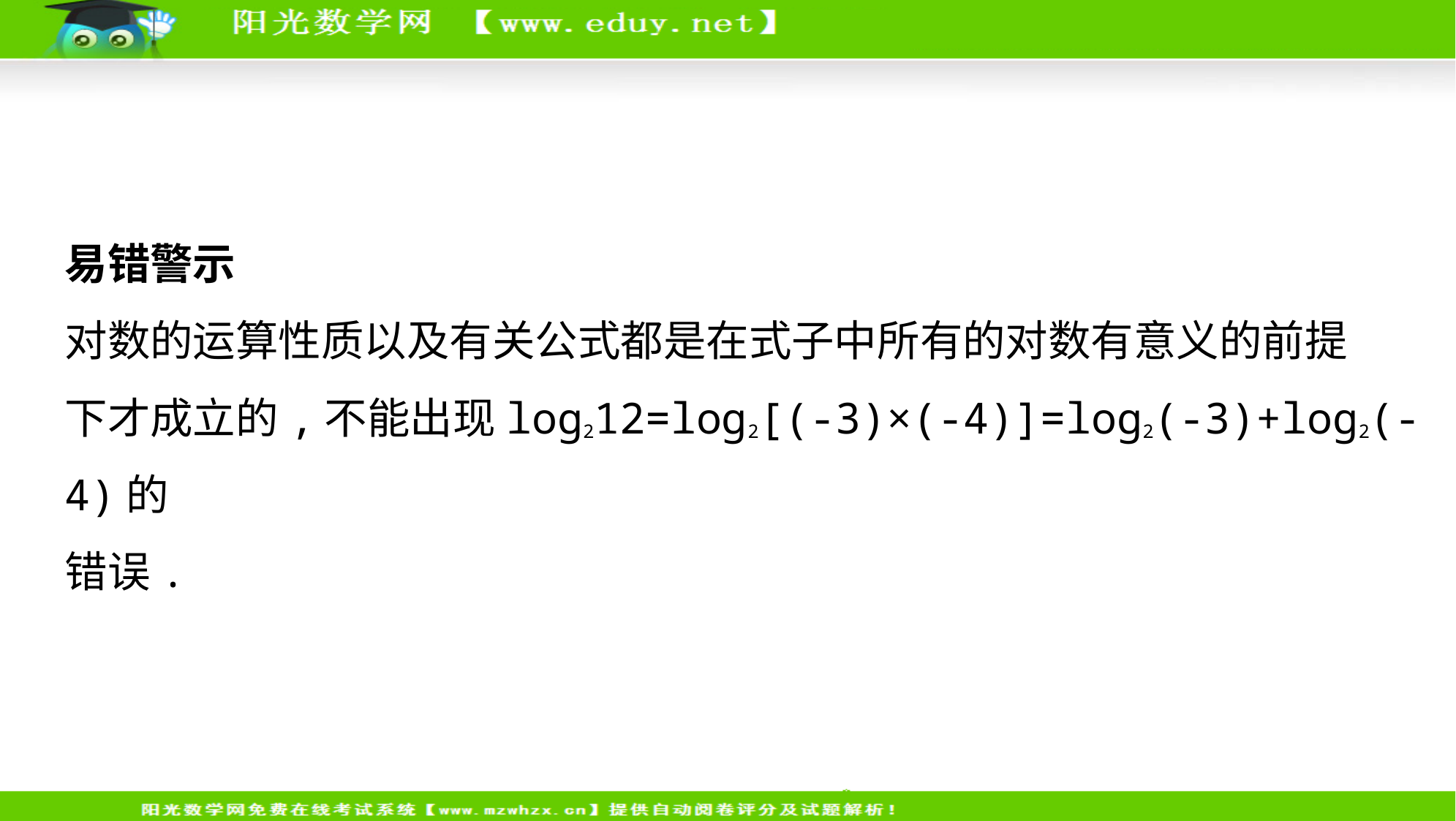

易错警示
对数的运算性质以及有关公式都是在式子中所有的对数有意义的前提
下才成立的,不能出现log212=log2[(-3)×(-4)]=log2(-3)+log2(-4)的
错误.